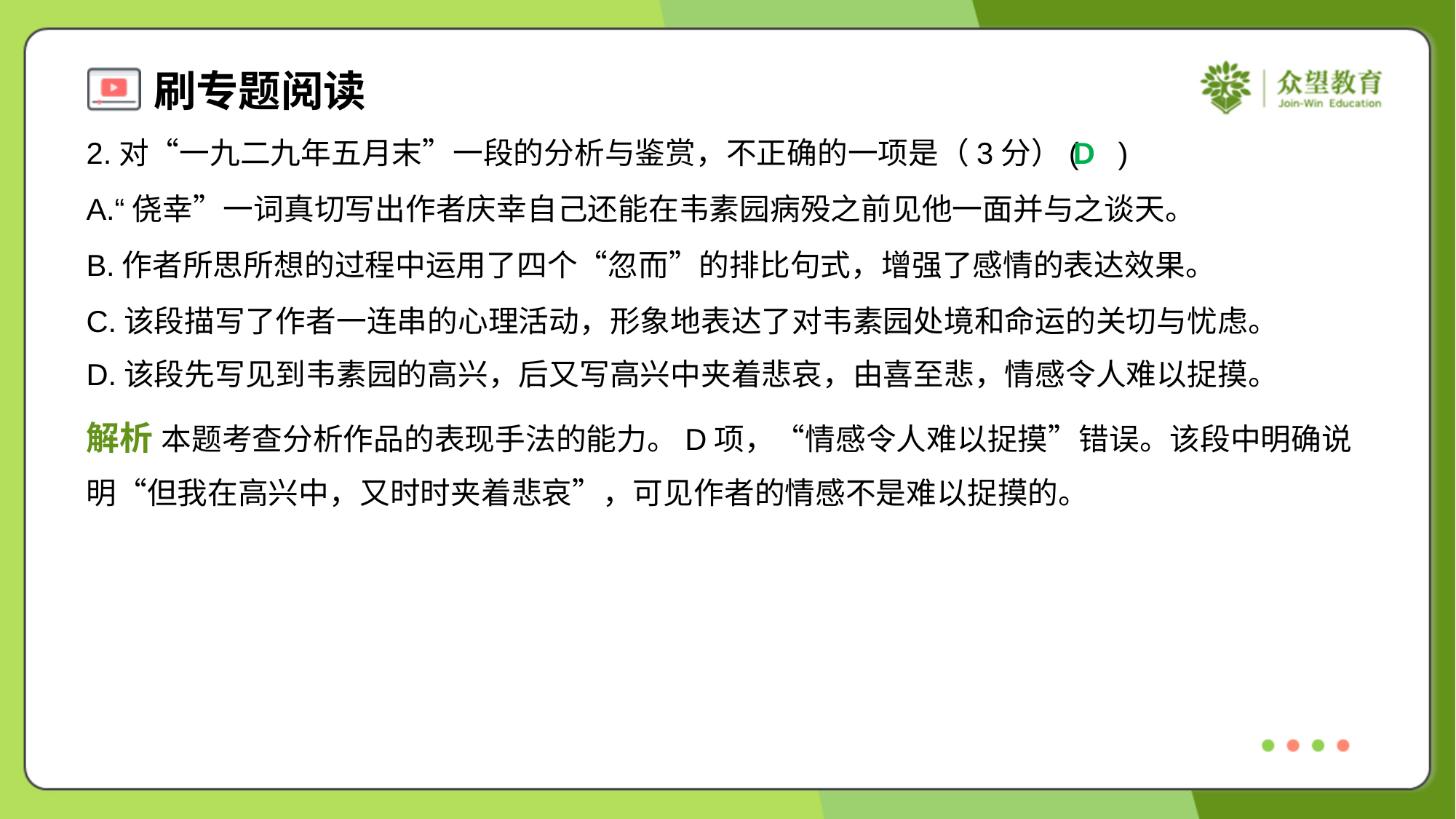

2.对“一九二九年五月末”一段的分析与鉴赏，不正确的一项是（3分）(     )
D
A.“侥幸”一词真切写出作者庆幸自己还能在韦素园病殁之前见他一面并与之谈天。
B.作者所思所想的过程中运用了四个“忽而”的排比句式，增强了感情的表达效果。
C.该段描写了作者一连串的心理活动，形象地表达了对韦素园处境和命运的关切与忧虑。
D.该段先写见到韦素园的高兴，后又写高兴中夹着悲哀，由喜至悲，情感令人难以捉摸。
解析 本题考查分析作品的表现手法的能力。D项，“情感令人难以捉摸”错误。该段中明确说
明“但我在高兴中，又时时夹着悲哀”，可见作者的情感不是难以捉摸的。